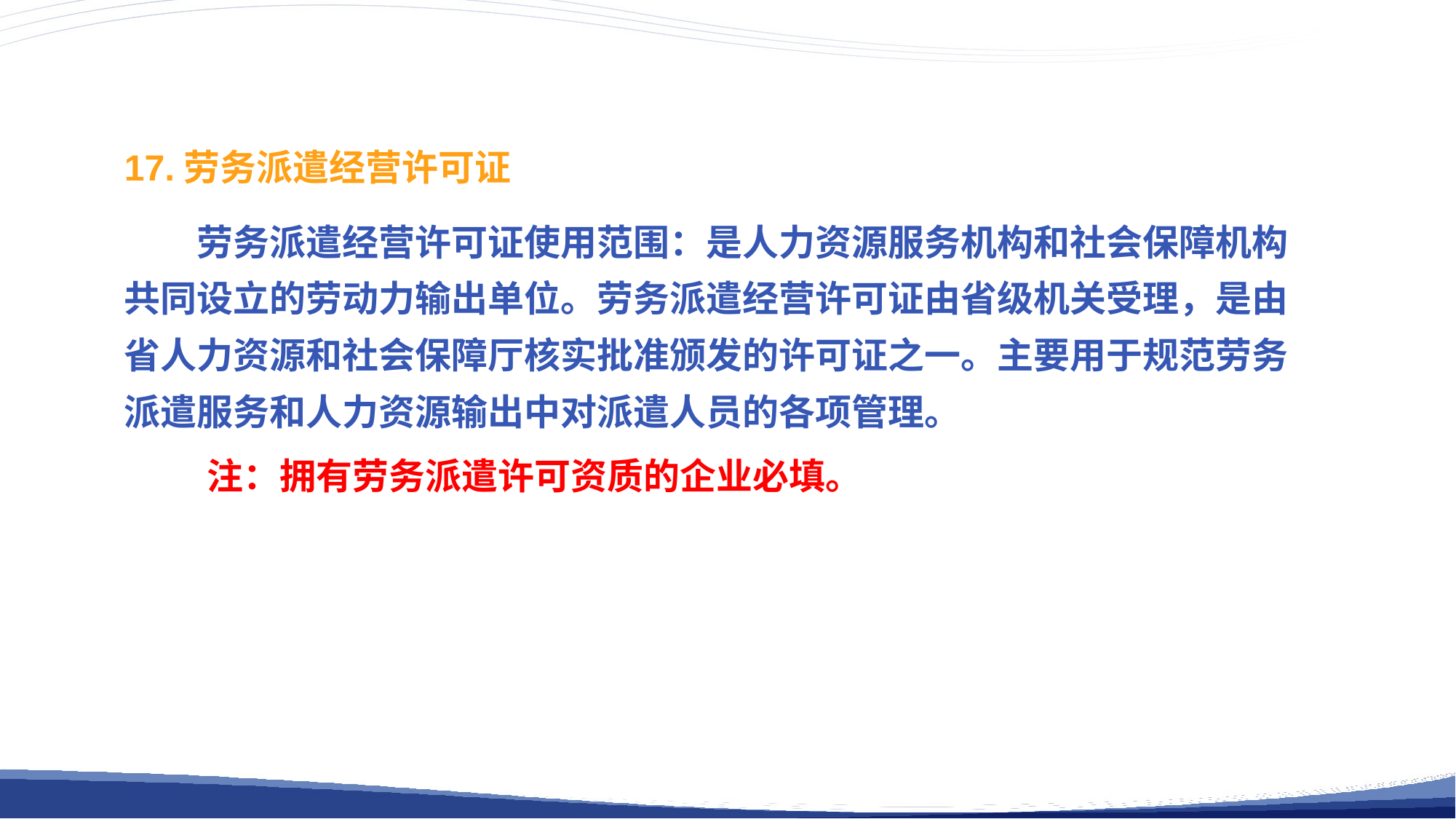

17.劳务派遣经营许可证
劳务派遣经营许可证使用范围：是人力资源服务机构和社会保障机构共同设立的劳动力输出单位。劳务派遣经营许可证由省级机关受理，是由省人力资源和社会保障厅核实批准颁发的许可证之一。主要用于规范劳务派遣服务和人力资源输出中对派遣人员的各项管理。
         注：拥有劳务派遣许可资质的企业必填。